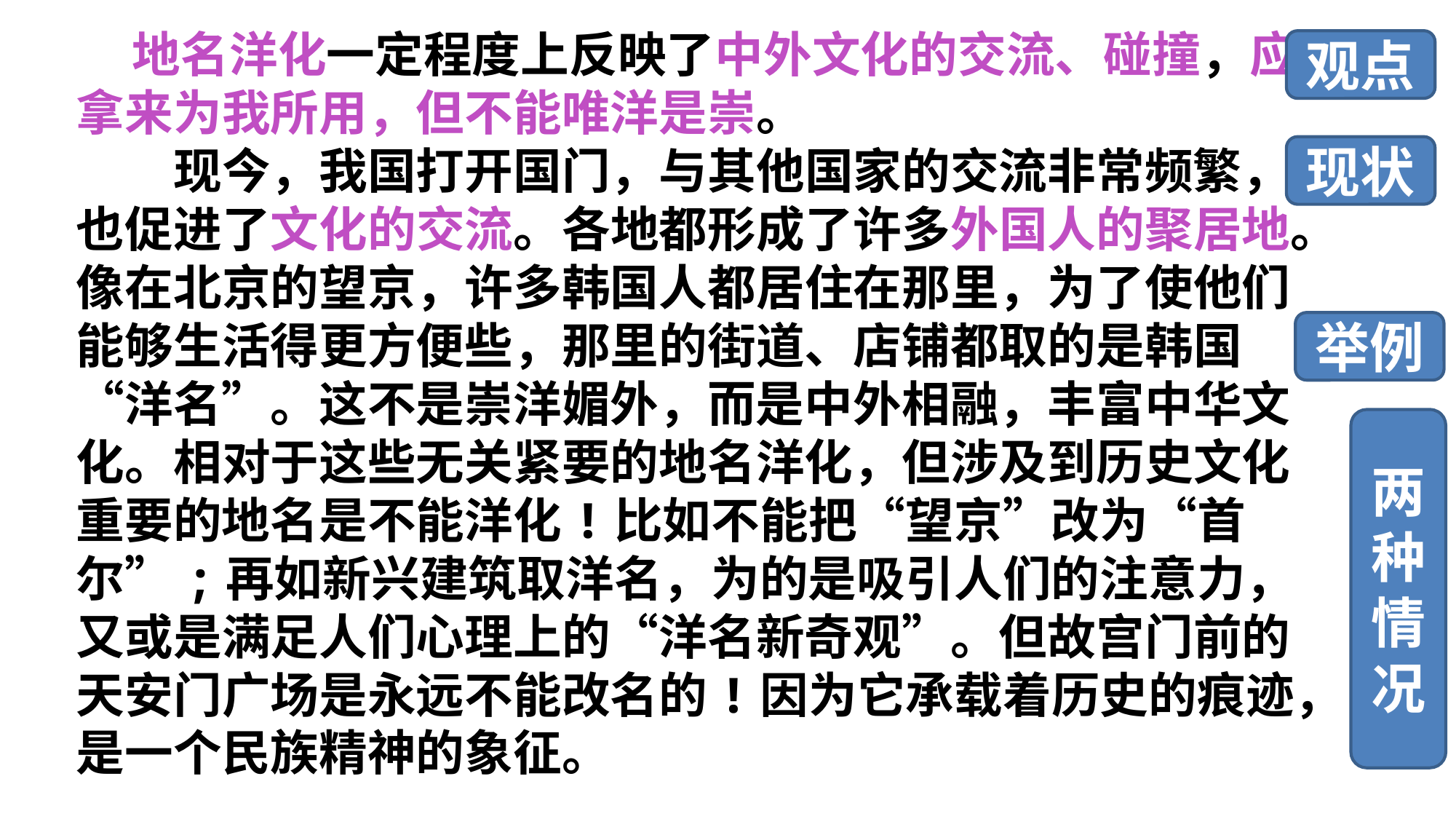

地名洋化一定程度上反映了中外文化的交流、碰撞，应拿来为我所用，但不能唯洋是崇。
　　现今，我国打开国门，与其他国家的交流非常频繁，也促进了文化的交流。各地都形成了许多外国人的聚居地。像在北京的望京，许多韩国人都居住在那里，为了使他们能够生活得更方便些，那里的街道、店铺都取的是韩国“洋名”。这不是崇洋媚外，而是中外相融，丰富中华文化。相对于这些无关紧要的地名洋化，但涉及到历史文化重要的地名是不能洋化!比如不能把“望京”改为“首尔”;再如新兴建筑取洋名，为的是吸引人们的注意力，又或是满足人们心理上的“洋名新奇观”。但故宫门前的天安门广场是永远不能改名的!因为它承载着历史的痕迹，是一个民族精神的象征。
观点
现状
举例
两种情况